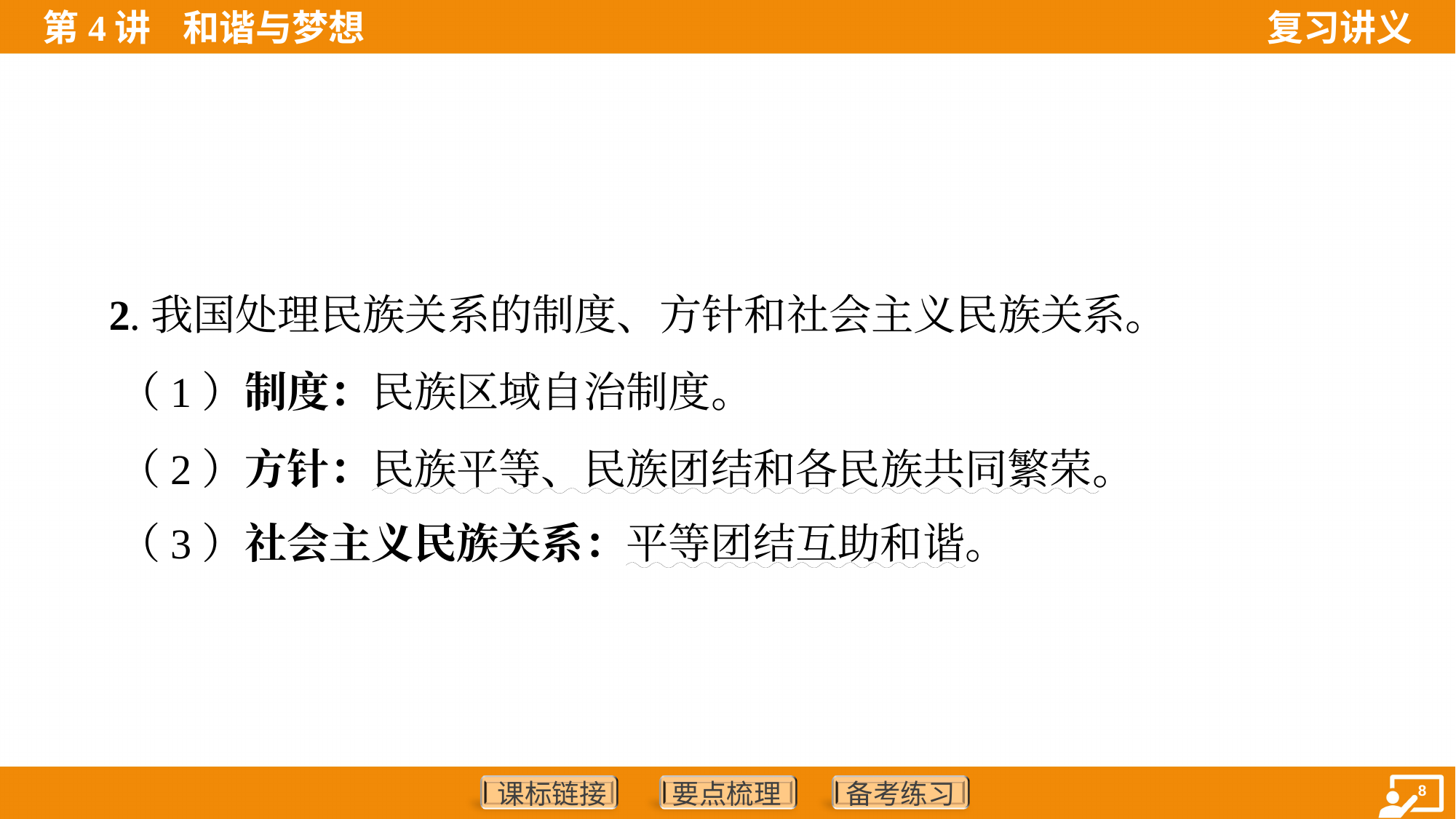

2.我国处理民族关系的制度、方针和社会主义民族关系。
    （1）制度：民族区域自治制度。
    （2）方针：民族平等、民族团结和各民族共同繁荣。
    （3）社会主义民族关系：平等团结互助和谐。